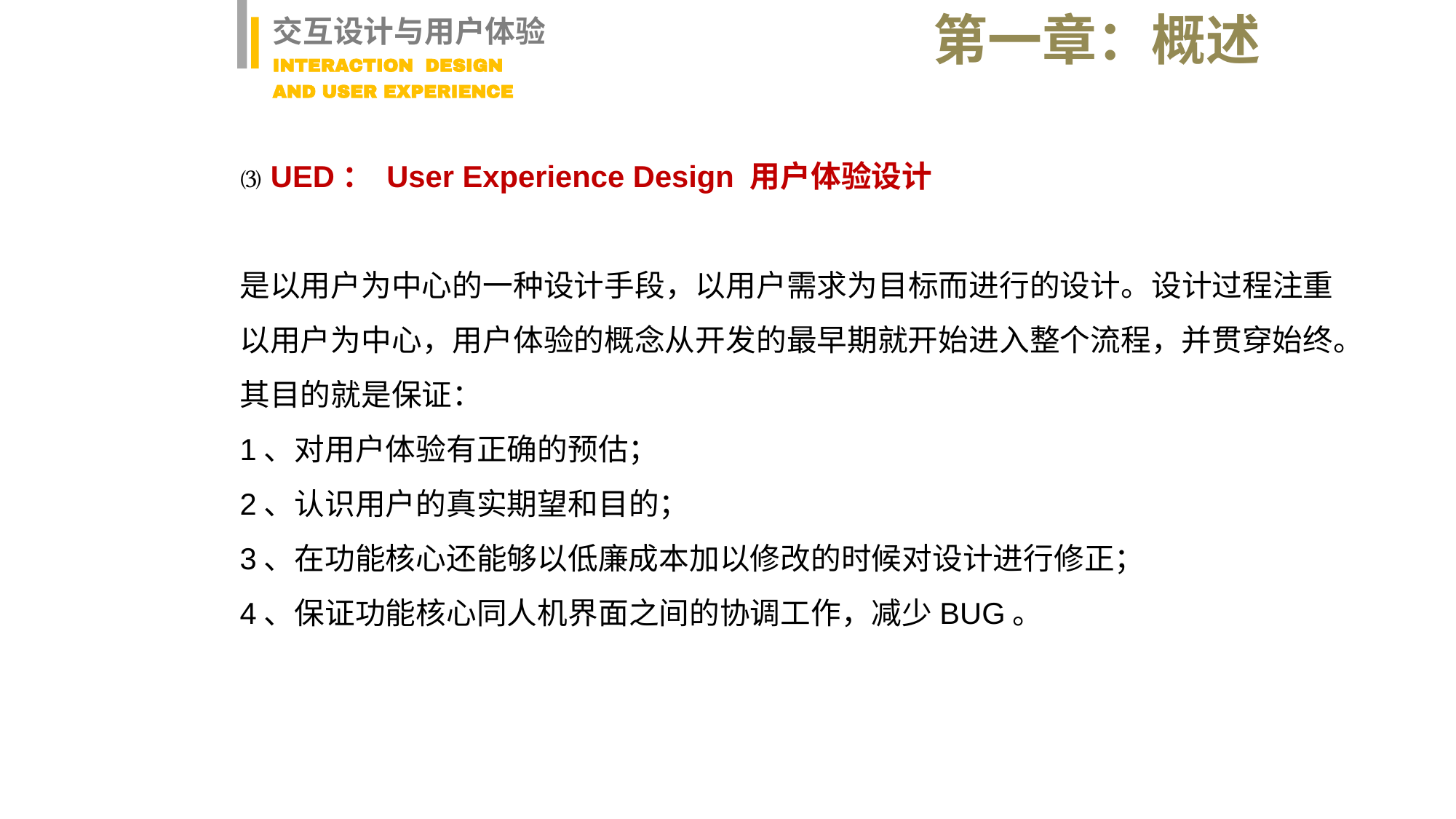

第一章：概述

交互设计与用户体验
INTERACTION  DESIGN
AND USER EXPERIENCE
⑶ UED： User Experience Design 用户体验设计

是以用户为中心的一种设计手段，以用户需求为目标而进行的设计。设计过程注重以用户为中心，用户体验的概念从开发的最早期就开始进入整个流程，并贯穿始终。其目的就是保证：
1、对用户体验有正确的预估；
2、认识用户的真实期望和目的；
3、在功能核心还能够以低廉成本加以修改的时候对设计进行修正；
4、保证功能核心同人机界面之间的协调工作，减少BUG。